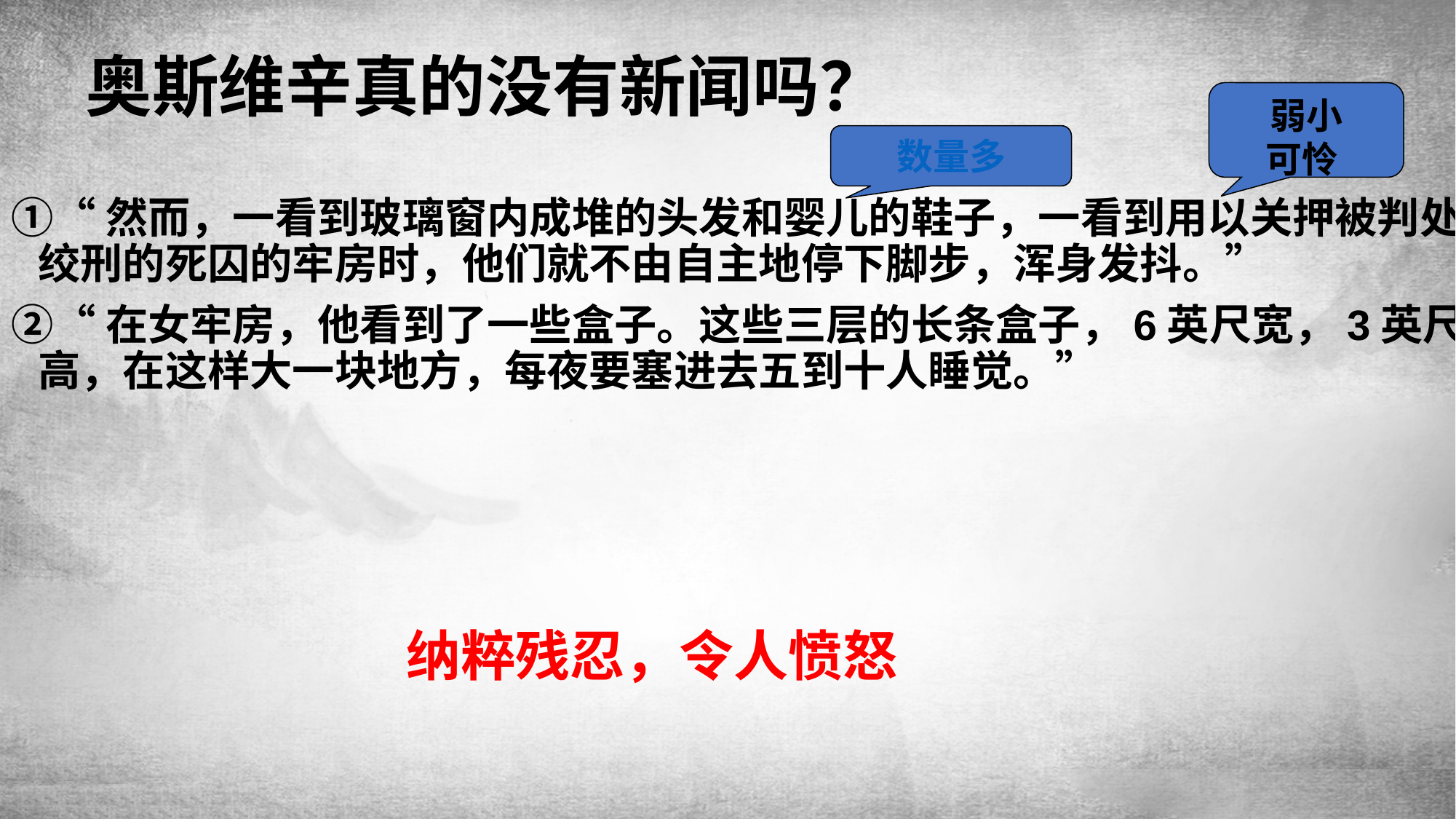

# 奥斯维辛真的没有新闻吗？
弱小
可怜
数量多
①“然而，一看到玻璃窗内成堆的头发和婴儿的鞋子，一看到用以关押被判处绞刑的死囚的牢房时，他们就不由自主地停下脚步，浑身发抖。”
②“在女牢房，他看到了一些盒子。这些三层的长条盒子，6英尺宽，3英尺高，在这样大一块地方，每夜要塞进去五到十人睡觉。”
纳粹残忍，令人愤怒